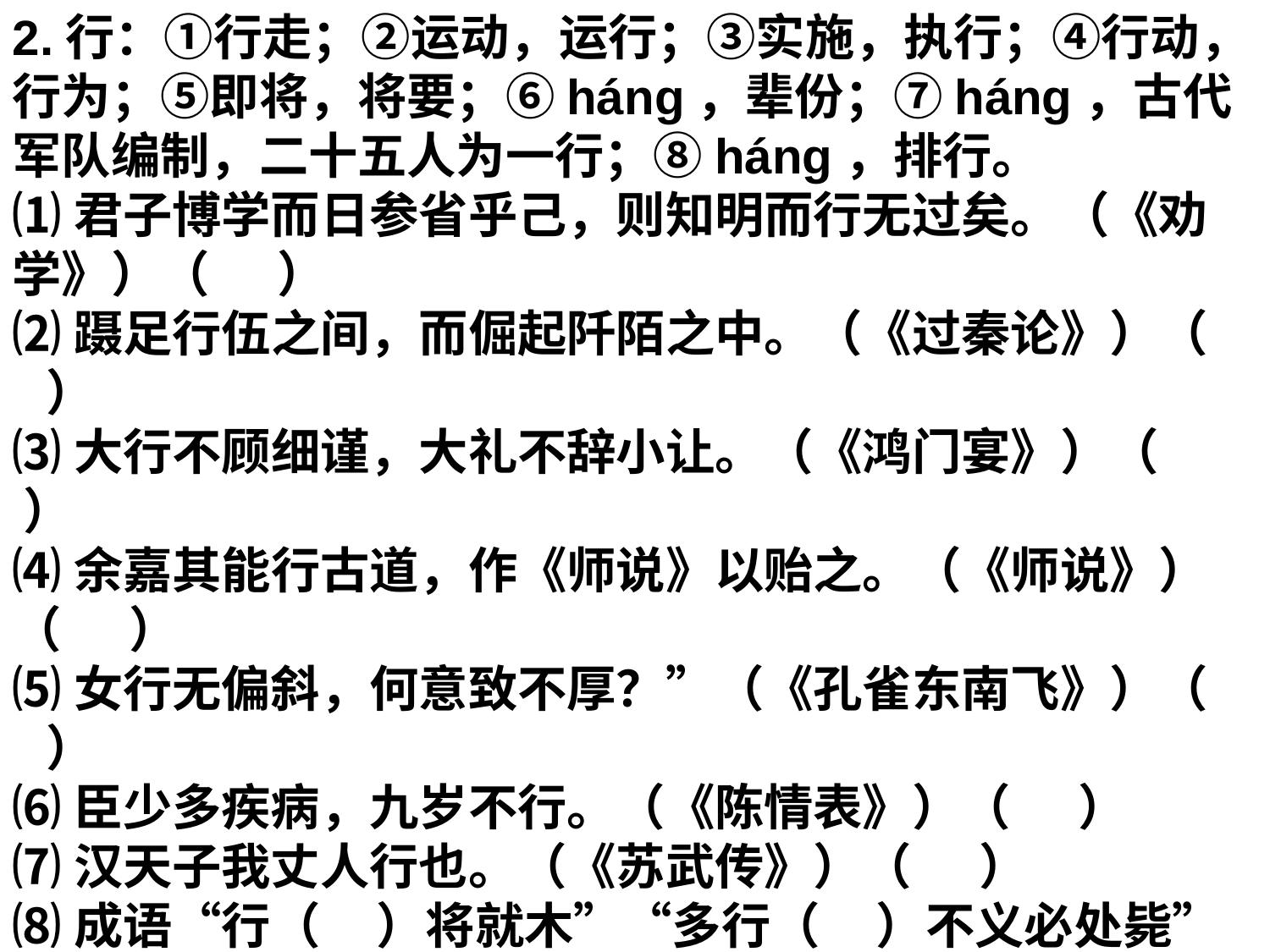

2.行：①行走；②运动，运行；③实施，执行；④行动，行为；⑤即将，将要；⑥háng，辈份；⑦háng，古代军队编制，二十五人为一行；⑧háng，排行。
⑴君子博学而日参省乎己，则知明而行无过矣。（《劝学》）（      ）
⑵蹑足行伍之间，而倔起阡陌之中。（《过秦论》）（      ）
⑶大行不顾细谨，大礼不辞小让。（《鸿门宴》）（      ）
⑷余嘉其能行古道，作《师说》以贻之。（《师说》）（      ）
⑸女行无偏斜，何意致不厚？”（《孔雀东南飞》）（      ）
⑹臣少多疾病，九岁不行。（《陈情表》）（      ）
⑺汉天子我丈人行也。（《苏武传》）（      ）
⑻成语“行（     ）将就木”“多行（     ）不义必处毙”“并行（    ）不悖”“各行（       ）